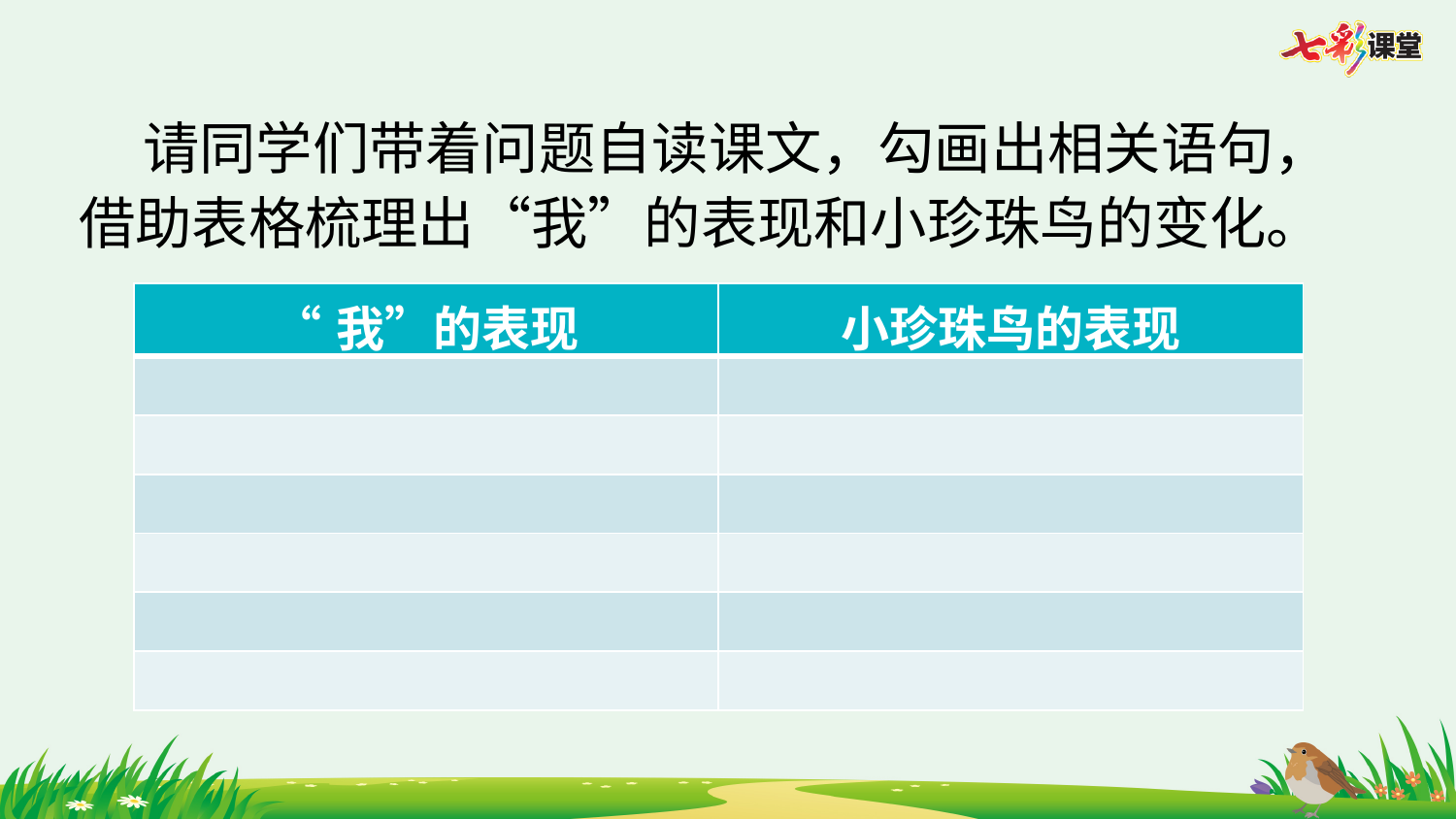

请同学们带着问题自读课文，勾画出相关语句，借助表格梳理出“我”的表现和小珍珠鸟的变化。
| “我”的表现 | 小珍珠鸟的表现 |
| --- | --- |
|  |  |
|  |  |
|  |  |
|  |  |
|  |  |
|  |  |